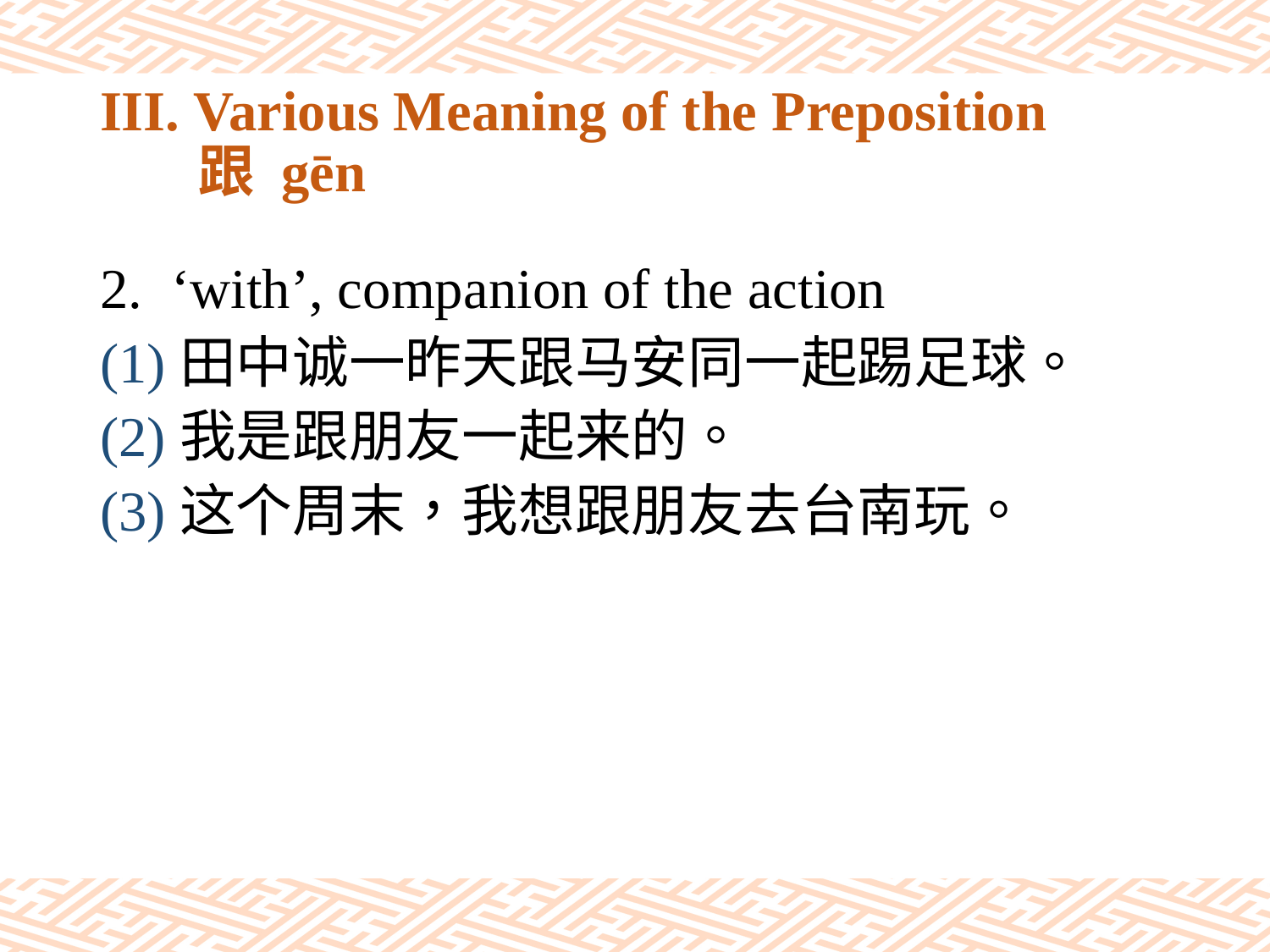

# III. Various Meaning of the Preposition 跟 gēn
‘with’, companion of the action
(1)田中诚一昨天跟马安同一起踢足球。
(2)我是跟朋友一起来的。
(3)这个周末，我想跟朋友去台南玩。